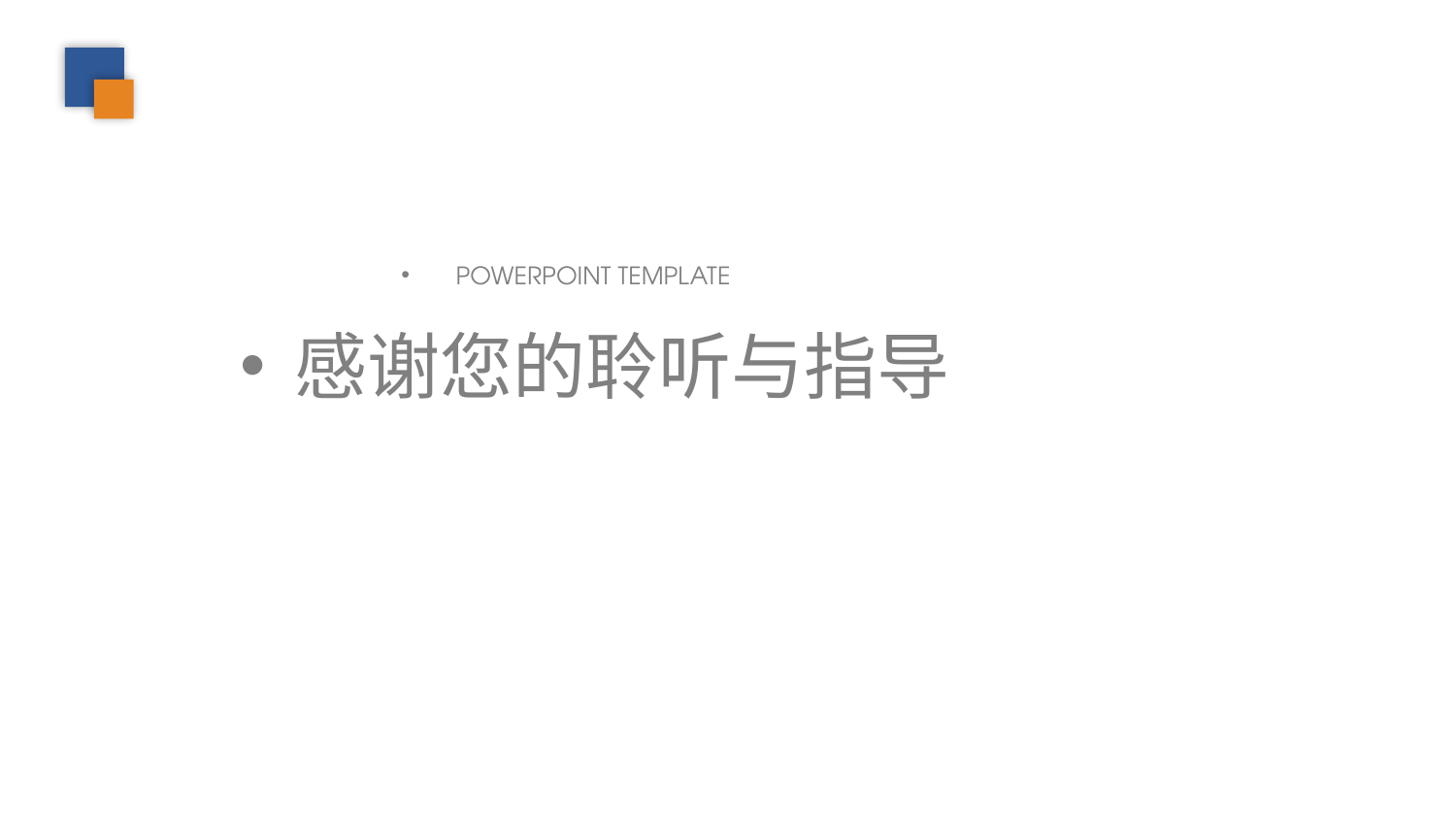

2018
POWERPOINT TEMPLATE
Please click here to modify the text for example The text here you may post texts
感谢您的聆听与指导
汇报人：千库网     汇报时间：2018年XX月